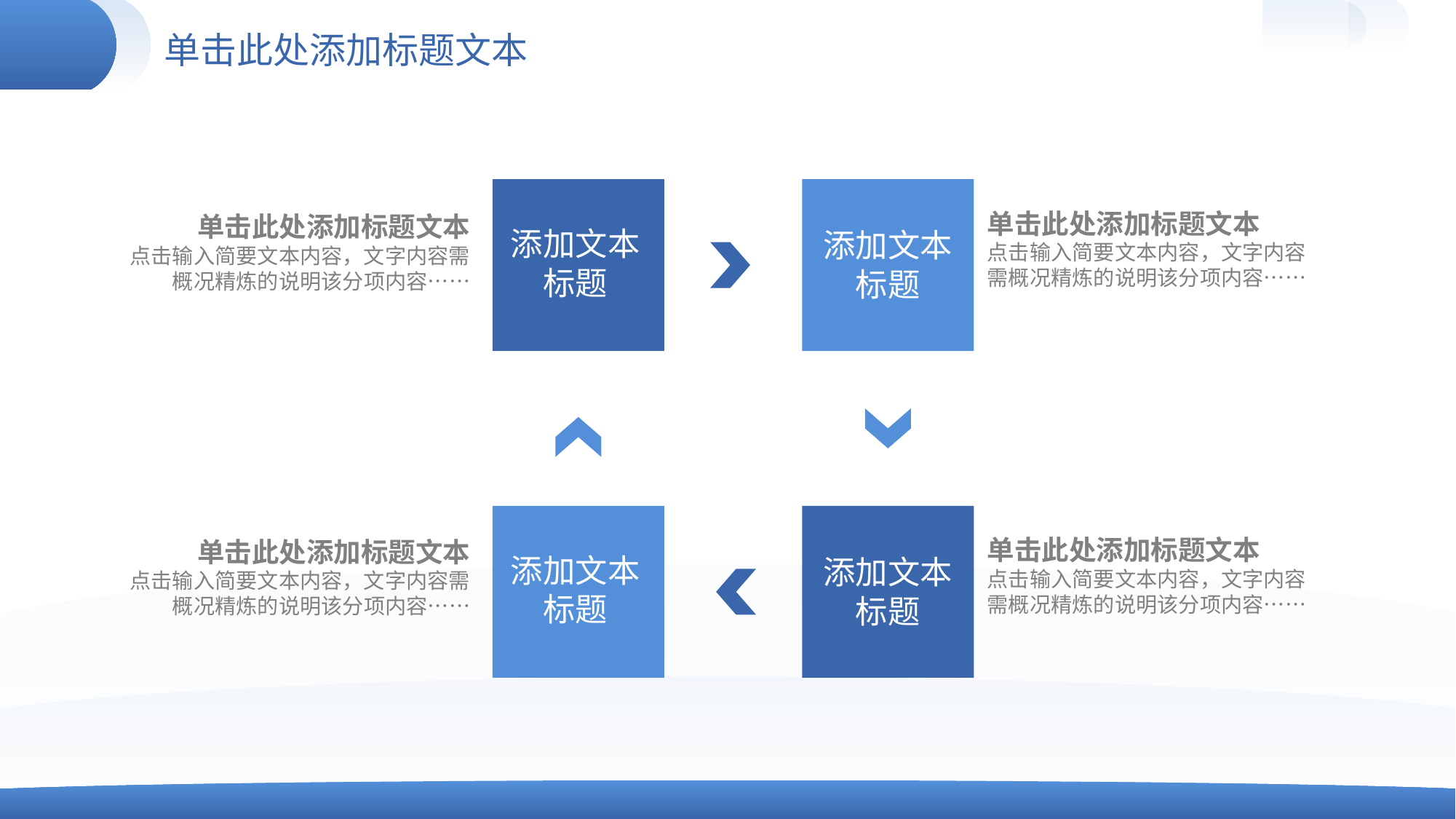

# 单击此处添加标题文本

添加文本标题

添加文本标题
单击此处添加标题文本
点击输入简要文本内容，文字内容需概况精炼的说明该分项内容……
单击此处添加标题文本
点击输入简要文本内容，文字内容需概况精炼的说明该分项内容……

添加文本标题

添加文本标题
单击此处添加标题文本
点击输入简要文本内容，文字内容需概况精炼的说明该分项内容……
单击此处添加标题文本
点击输入简要文本内容，文字内容需概况精炼的说明该分项内容……